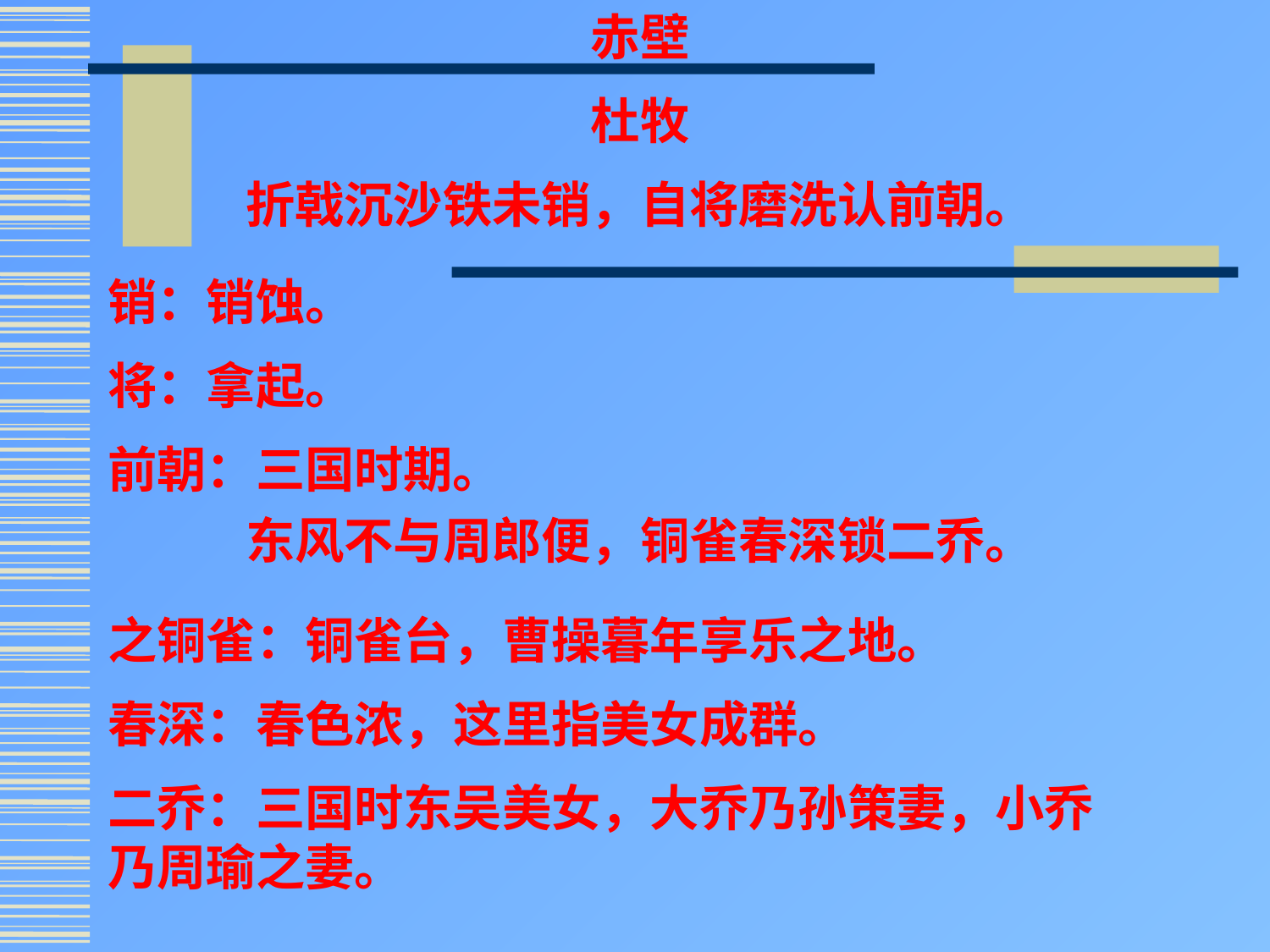

赤壁
杜牧
折戟沉沙铁未销，自将磨洗认前朝。

东风不与周郎便，铜雀春深锁二乔。
销：销蚀。
将：拿起。
前朝：三国时期。

之铜雀：铜雀台，曹操暮年享乐之地。
春深：春色浓，这里指美女成群。
二乔：三国时东吴美女，大乔乃孙策妻，小乔乃周瑜之妻。